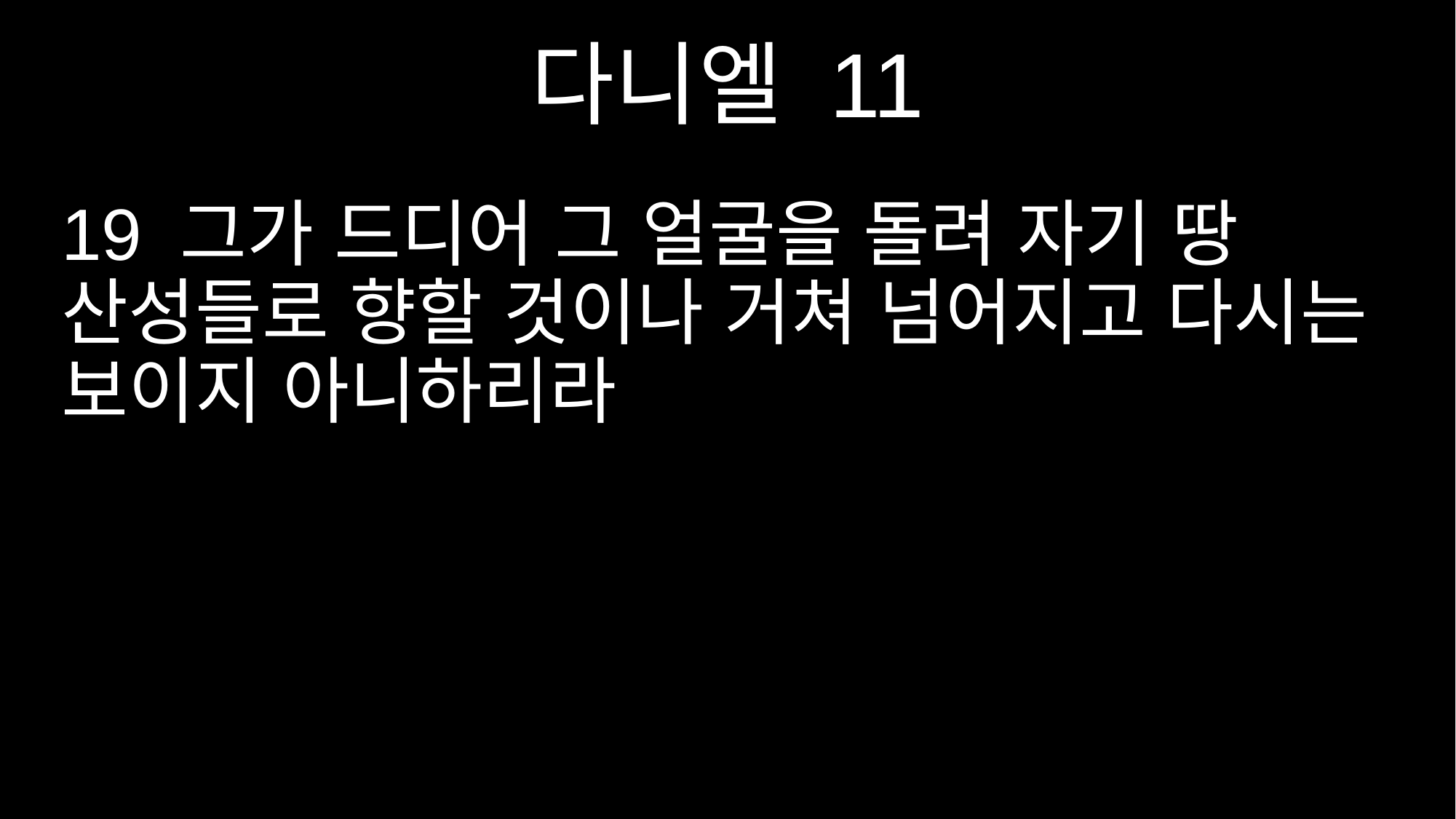

다니엘 11
19 그가 드디어 그 얼굴을 돌려 자기 땅 산성들로 향할 것이나 거쳐 넘어지고 다시는 보이지 아니하리라